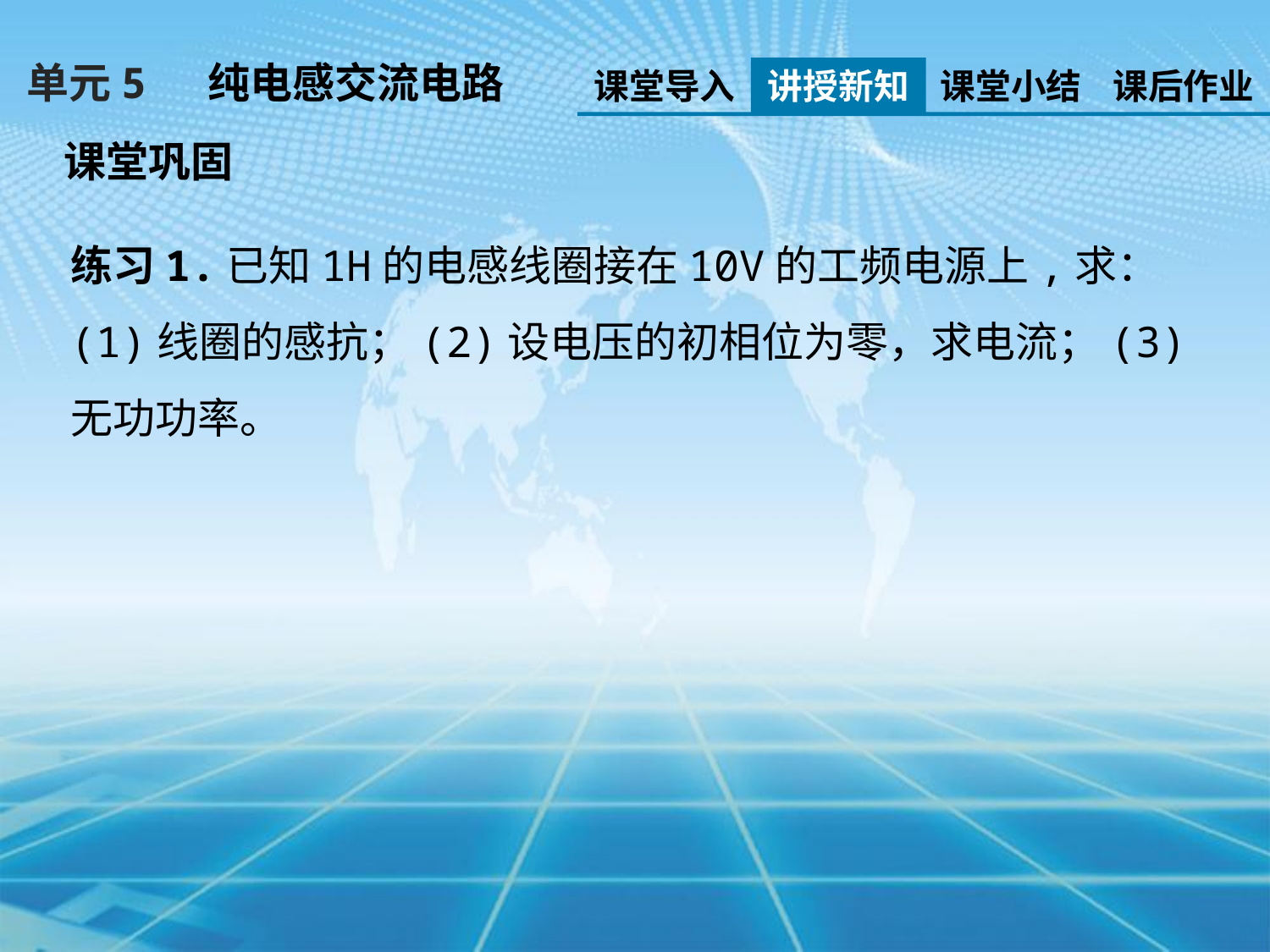

单元5  纯电感交流电路
课堂导入
讲授新知
课堂小结
课后作业
课堂巩固
练习1.已知1H的电感线圈接在10V的工频电源上,求：(1)线圈的感抗；(2)设电压的初相位为零，求电流；(3)无功功率。